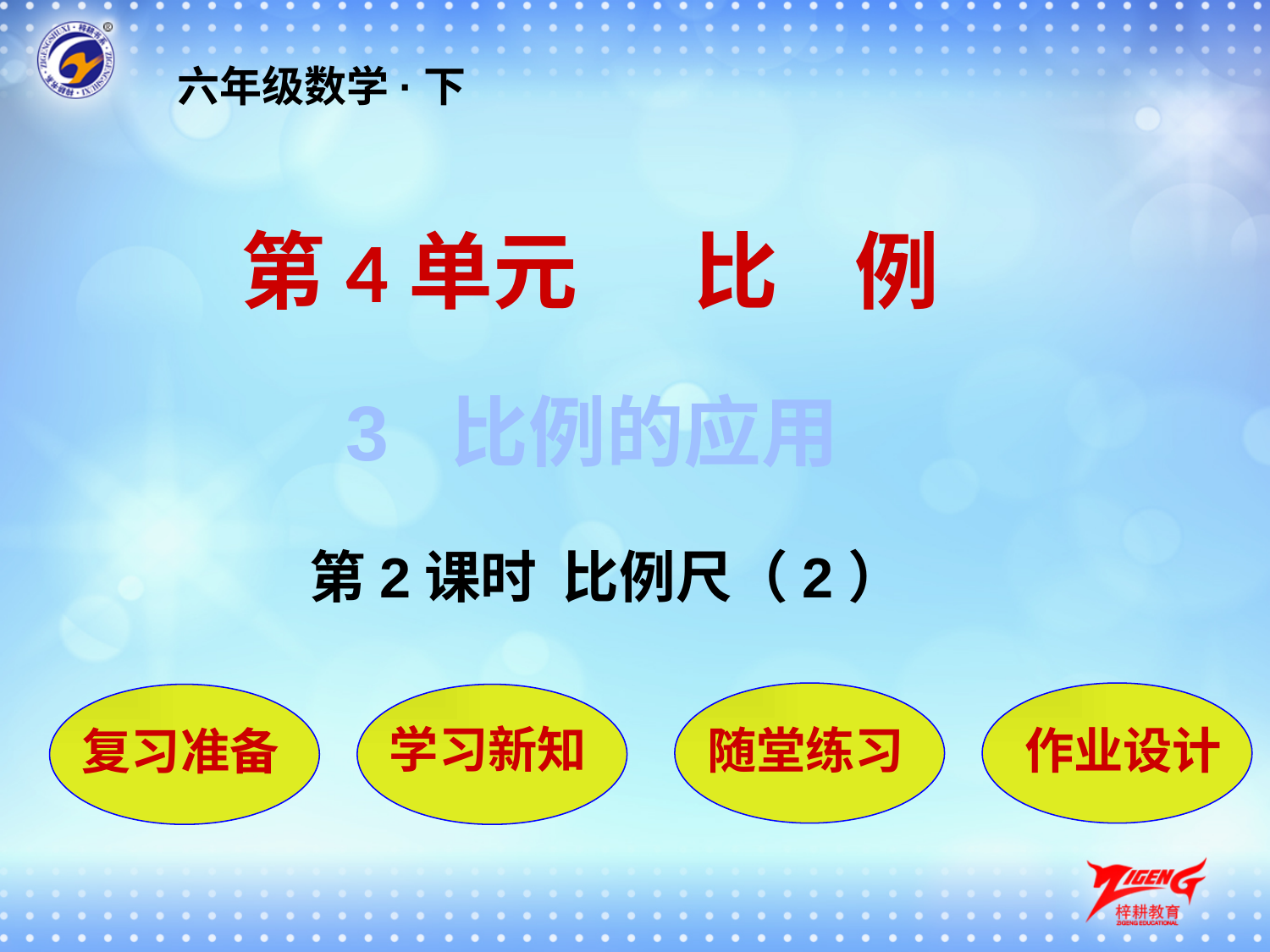

六年级数学·下
第4单元      比    例
3  比例的应用
第2课时  比例尺（2）

随堂练习

作业设计

复习准备

学习新知